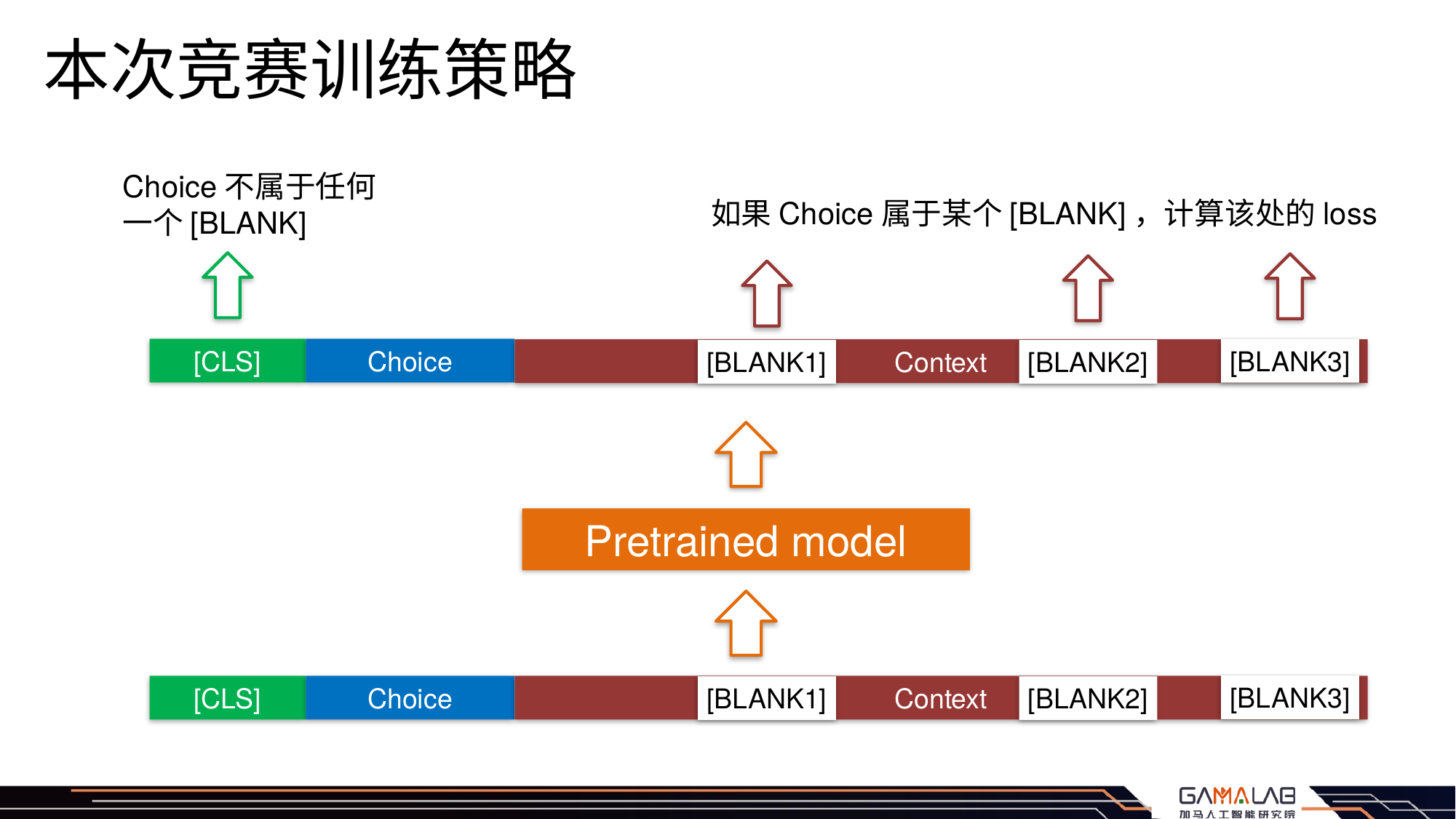

# 本次竞赛训练策略
Choice不属于任何一个[BLANK]
如果Choice属于某个[BLANK]，计算该处的loss

[CLS]
Choice
[BLANK3]
Context
[BLANK1]
[BLANK2]

Pretrained model

[BLANK3]
[CLS]
Choice
Context
[BLANK1]
[BLANK2]